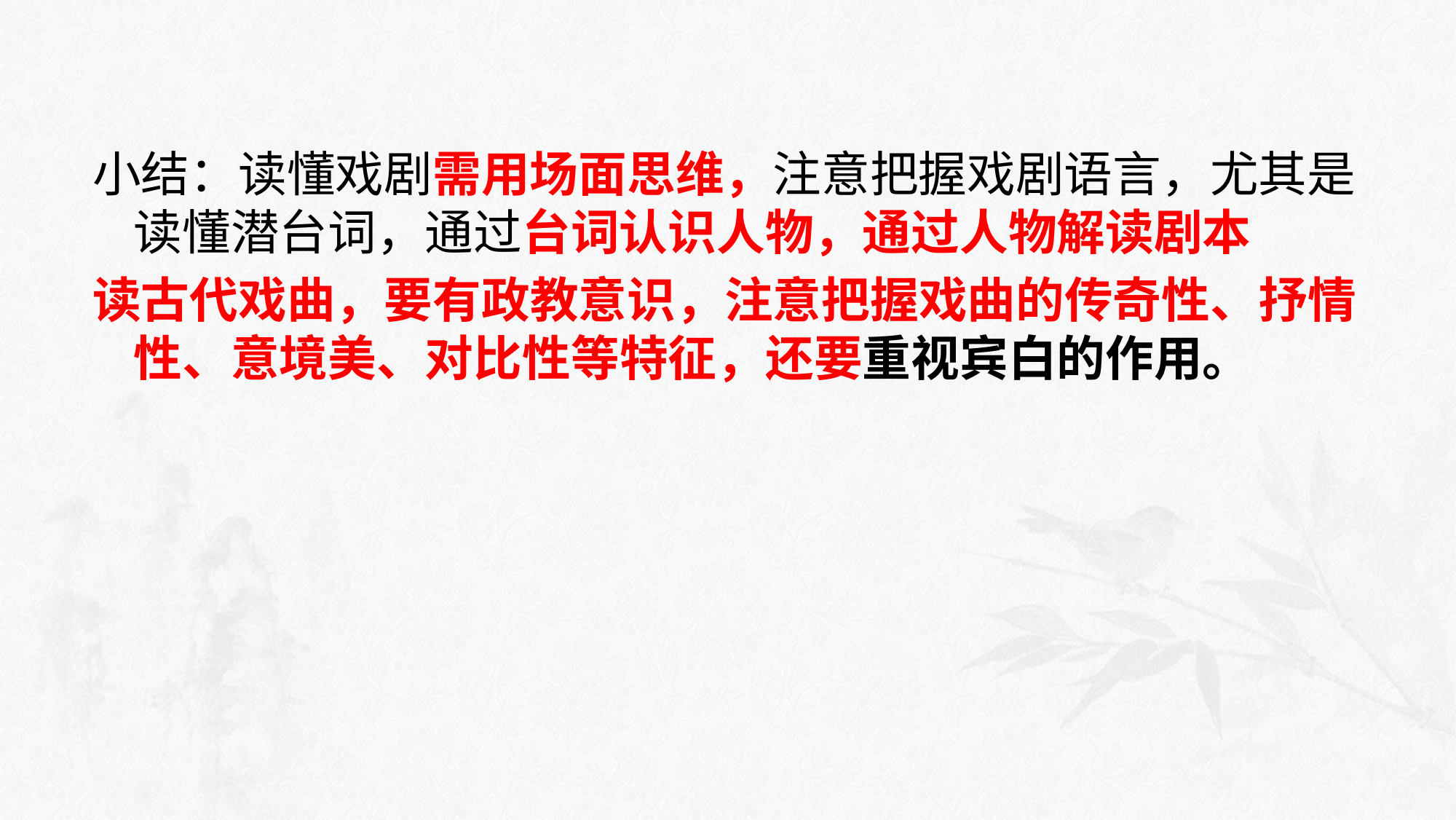

#
小结：读懂戏剧需用场面思维，注意把握戏剧语言，尤其是读懂潜台词，通过台词认识人物，通过人物解读剧本
读古代戏曲，要有政教意识，注意把握戏曲的传奇性、抒情性、意境美、对比性等特征，还要重视宾白的作用。